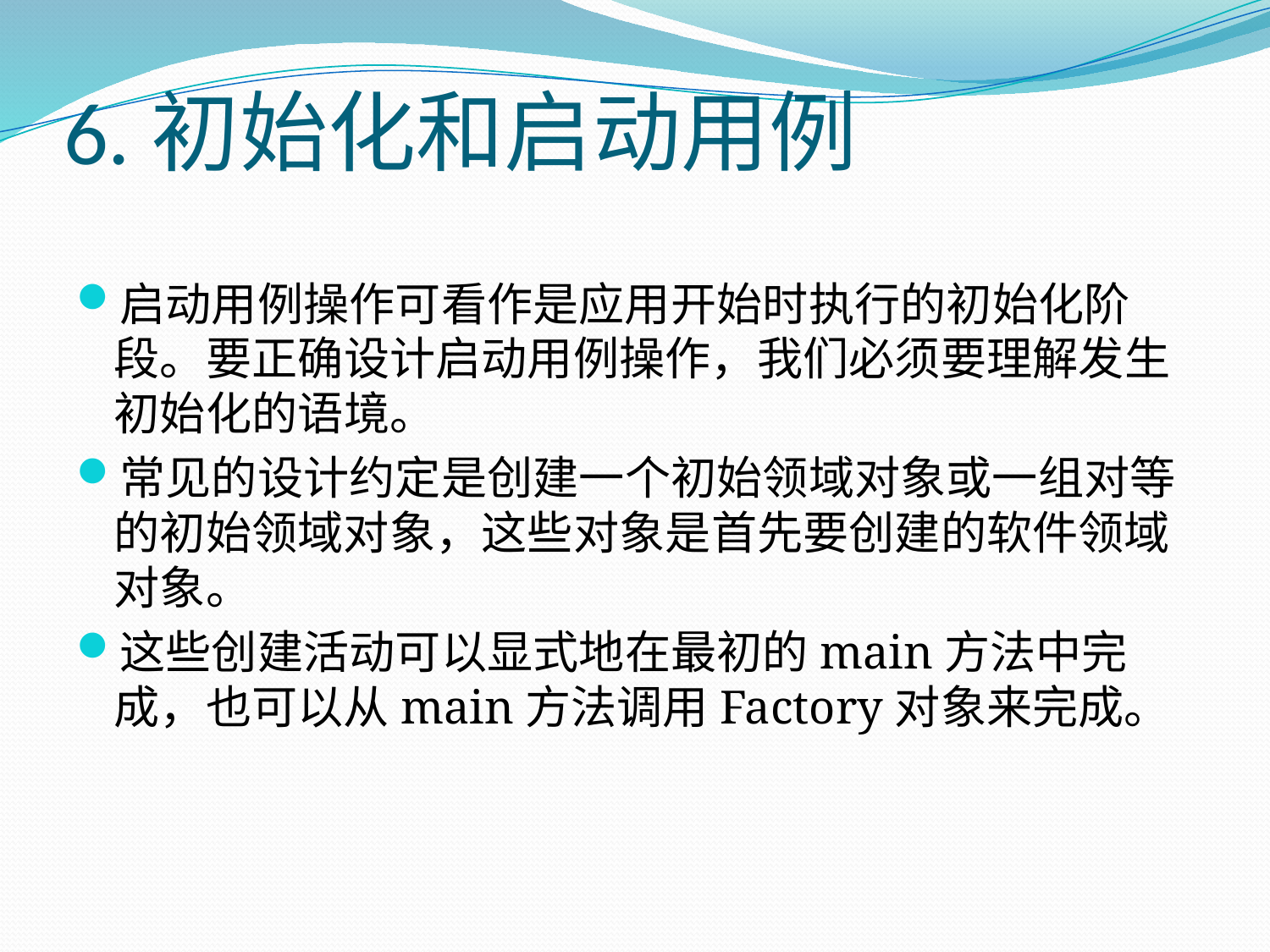

# 6.初始化和启动用例
启动用例操作可看作是应用开始时执行的初始化阶段。要正确设计启动用例操作，我们必须要理解发生初始化的语境。
常见的设计约定是创建一个初始领域对象或一组对等的初始领域对象，这些对象是首先要创建的软件领域对象。
这些创建活动可以显式地在最初的main方法中完成，也可以从main方法调用Factory对象来完成。